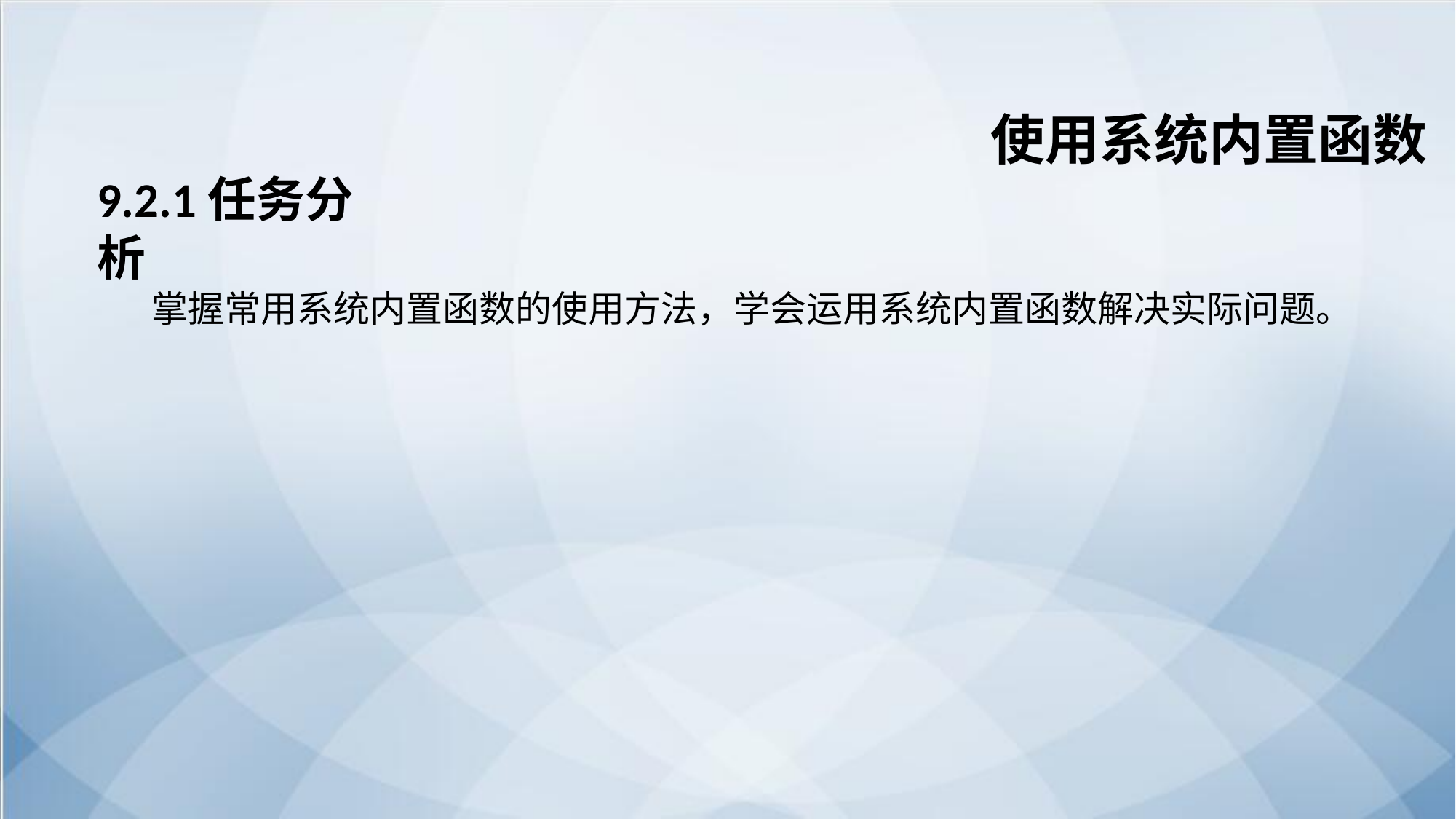

使用系统内置函数
9.2.1任务分析
掌握常用系统内置函数的使用方法，学会运用系统内置函数解决实际问题。